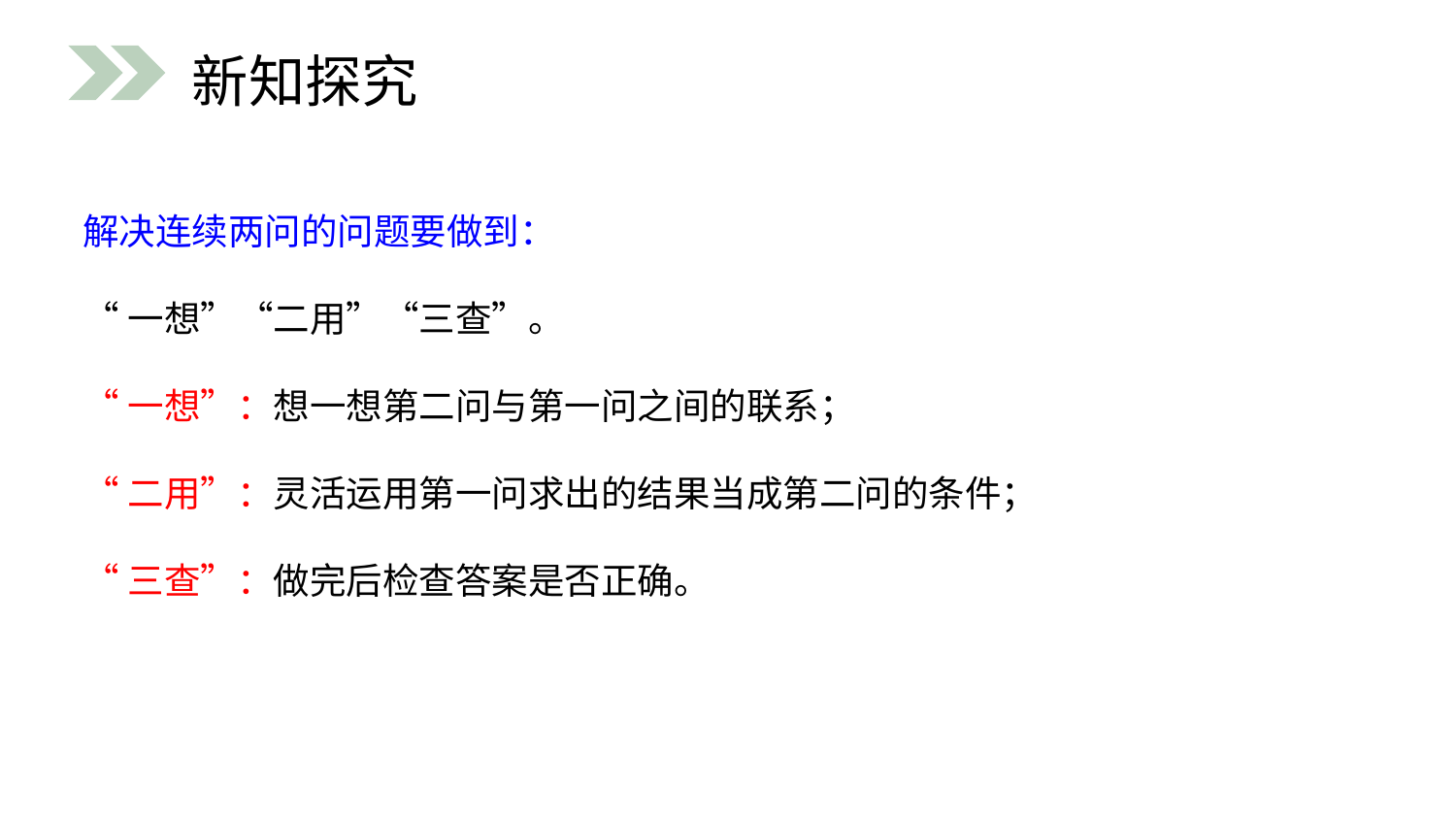

新知探究
解决连续两问的问题要做到：
“一想”“二用”“三查”。
“一想”：想一想第二问与第一问之间的联系；
“二用”：灵活运用第一问求出的结果当成第二问的条件；
“三查”：做完后检查答案是否正确。